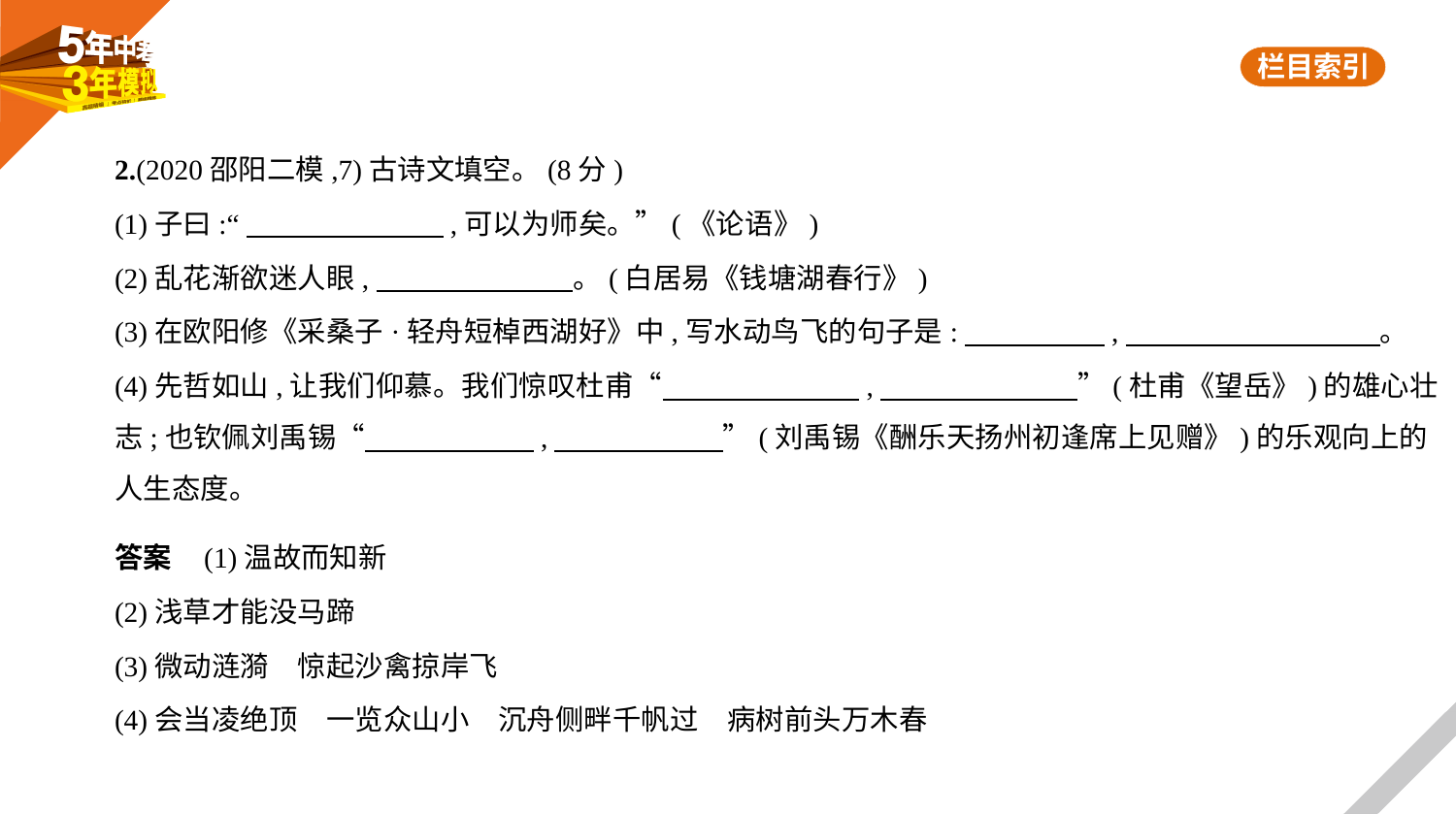

2.(2020邵阳二模,7)古诗文填空。(8分)
(1)子曰:“　　　　　　    ,可以为师矣。”(《论语》)
(2)乱花渐欲迷人眼,　　　　　　    。(白居易《钱塘湖春行》)
(3)在欧阳修《采桑子·轻舟短棹西湖好》中,写水动鸟飞的句子是:　　　　    ,　　　　　　　　    。
(4)先哲如山,让我们仰慕。我们惊叹杜甫“　　　　　　    ,　　　　　　    ”(杜甫《望岳》)的雄心壮
志;也钦佩刘禹锡“　　　　　    ,　　　　　    ”(刘禹锡《酬乐天扬州初逢席上见赠》)的乐观向上的
人生态度。
答案    (1)温故而知新
(2)浅草才能没马蹄
(3)微动涟漪　惊起沙禽掠岸飞
(4)会当凌绝顶　一览众山小　沉舟侧畔千帆过　病树前头万木春